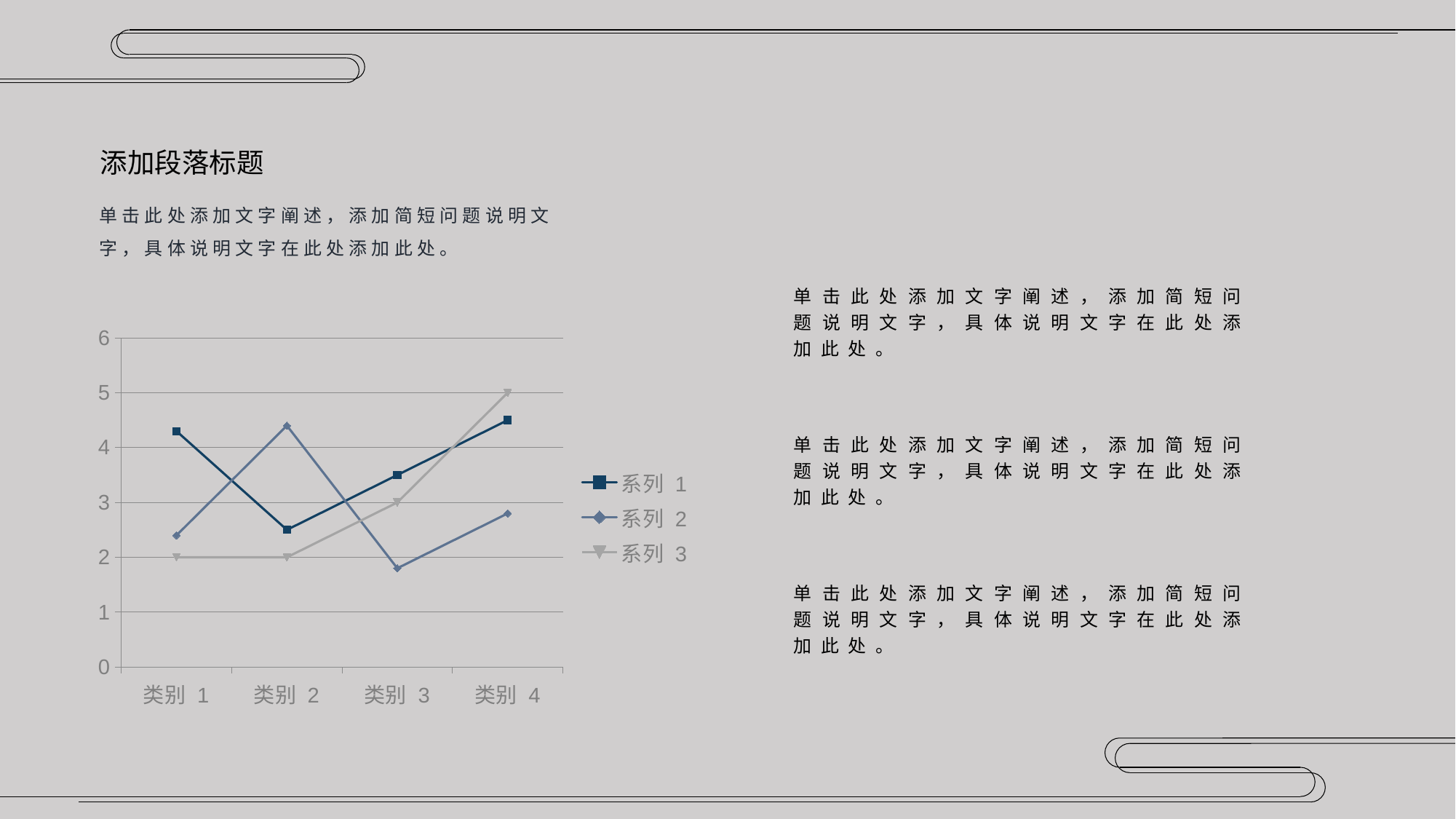

添加段落标题
单击此处添加文字阐述，添加简短问题说明文字，具体说明文字在此处添加此处。
单击此处添加文字阐述，添加简短问题说明文字，具体说明文字在此处添加此处。

### Chart

| Category | 系列 1 | 系列 2 | 系列 3 |
|---|---|---|---|
| 类别 1 | 4.3 | 2.4 | 2.0 |
| 类别 2 | 2.5 | 4.4 | 2.0 |
| 类别 3 | 3.5 | 1.8 | 3.0 |
| 类别 4 | 4.5 | 2.8 | 5.0 |
单击此处添加文字阐述，添加简短问题说明文字，具体说明文字在此处添加此处。
单击此处添加文字阐述，添加简短问题说明文字，具体说明文字在此处添加此处。